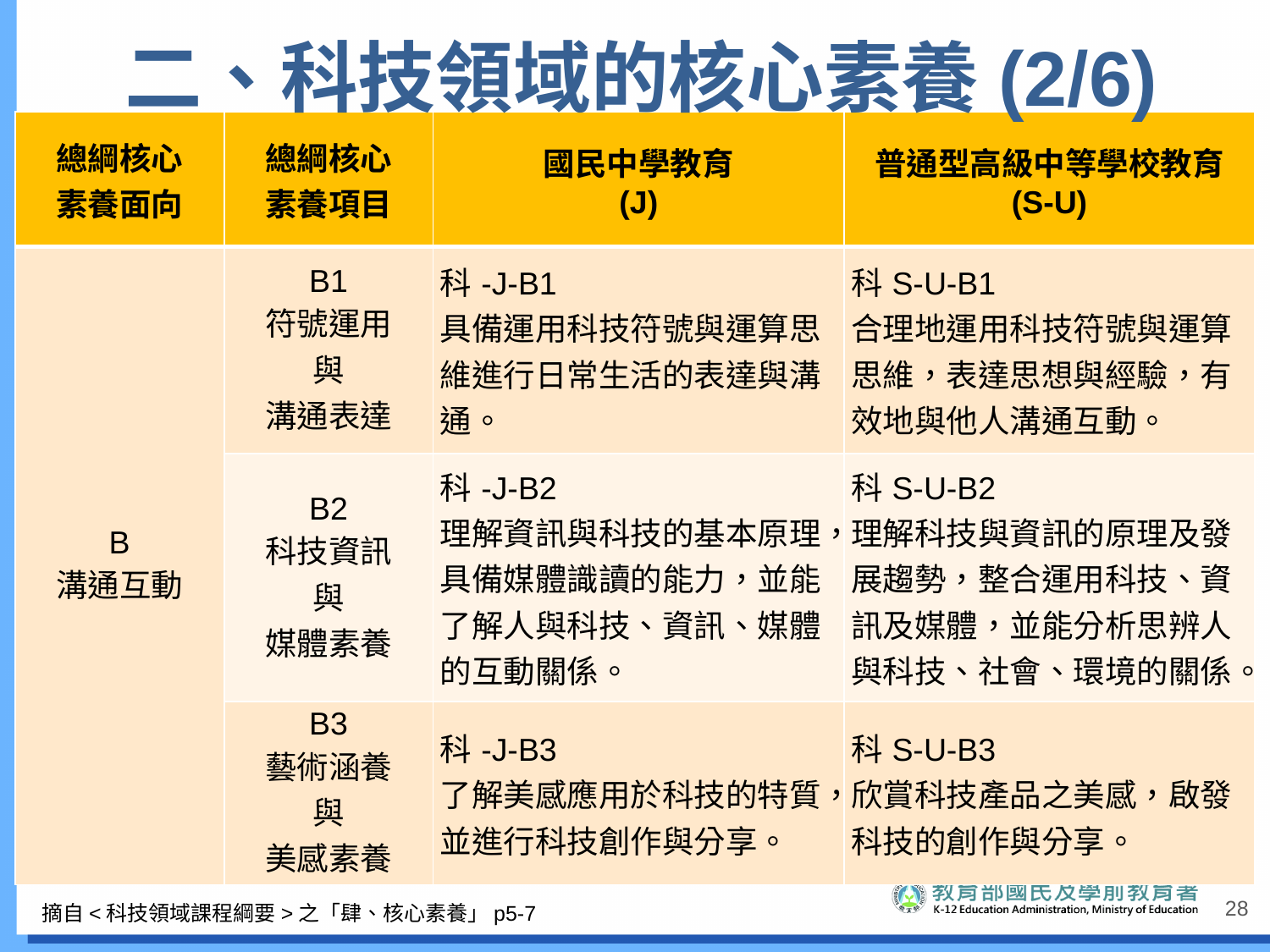

# 二、科技領域的核心素養(2/6)
| 總綱核心 素養面向 | 總綱核心 素養項目 | 國民中學教育 (J) | 普通型高級中等學校教育 (S-U) |
| --- | --- | --- | --- |
| B 溝通互動 | B1 符號運用 與 溝通表達 | 科-J-B1 具備運用科技符號與運算思維進行日常生活的表達與溝通。 | 科S-U-B1 合理地運用科技符號與運算思維，表達思想與經驗，有效地與他人溝通互動。 |
|  | B2 科技資訊 與 媒體素養 | 科-J-B2 理解資訊與科技的基本原理，具備媒體識讀的能力，並能了解人與科技、資訊、媒體的互動關係。 | 科S-U-B2 理解科技與資訊的原理及發展趨勢，整合運用科技、資訊及媒體，並能分析思辨人與科技、社會、環境的關係。 |
|  | B3 藝術涵養 與 美感素養 | 科-J-B3 了解美感應用於科技的特質，並進行科技創作與分享。 | 科S-U-B3 欣賞科技產品之美感，啟發科技的創作與分享。 |
28
摘自<科技領域課程綱要>之「肆、核心素養」p5-7